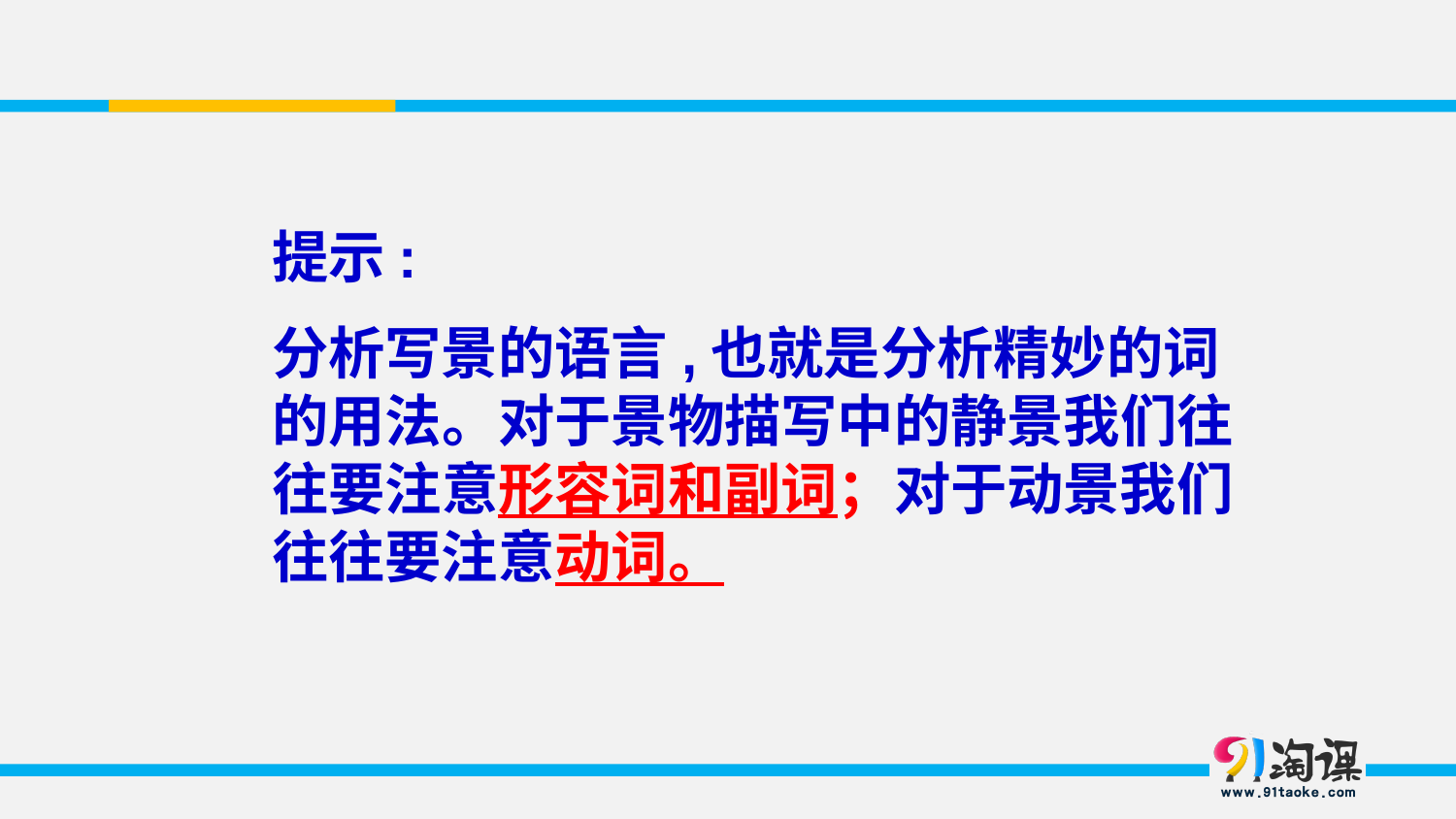

提示:
分析写景的语言,也就是分析精妙的词的用法。对于景物描写中的静景我们往往要注意形容词和副词；对于动景我们往往要注意动词。